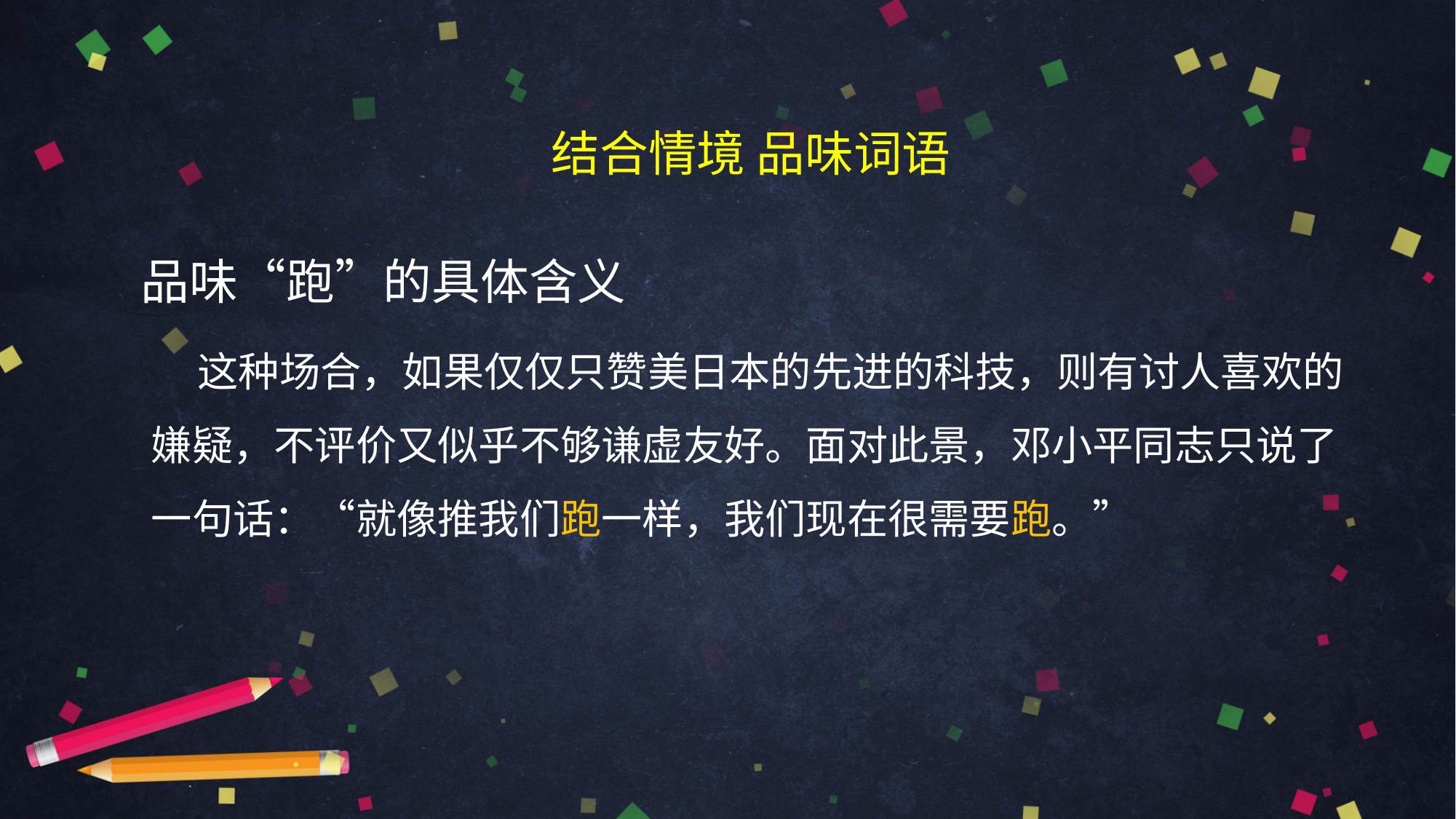

结合情境 品味词语
品味“跑”的具体含义
    这种场合，如果仅仅只赞美日本的先进的科技，则有讨人喜欢的嫌疑，不评价又似乎不够谦虚友好。面对此景，邓小平同志只说了一句话：“就像推我们跑一样，我们现在很需要跑。”